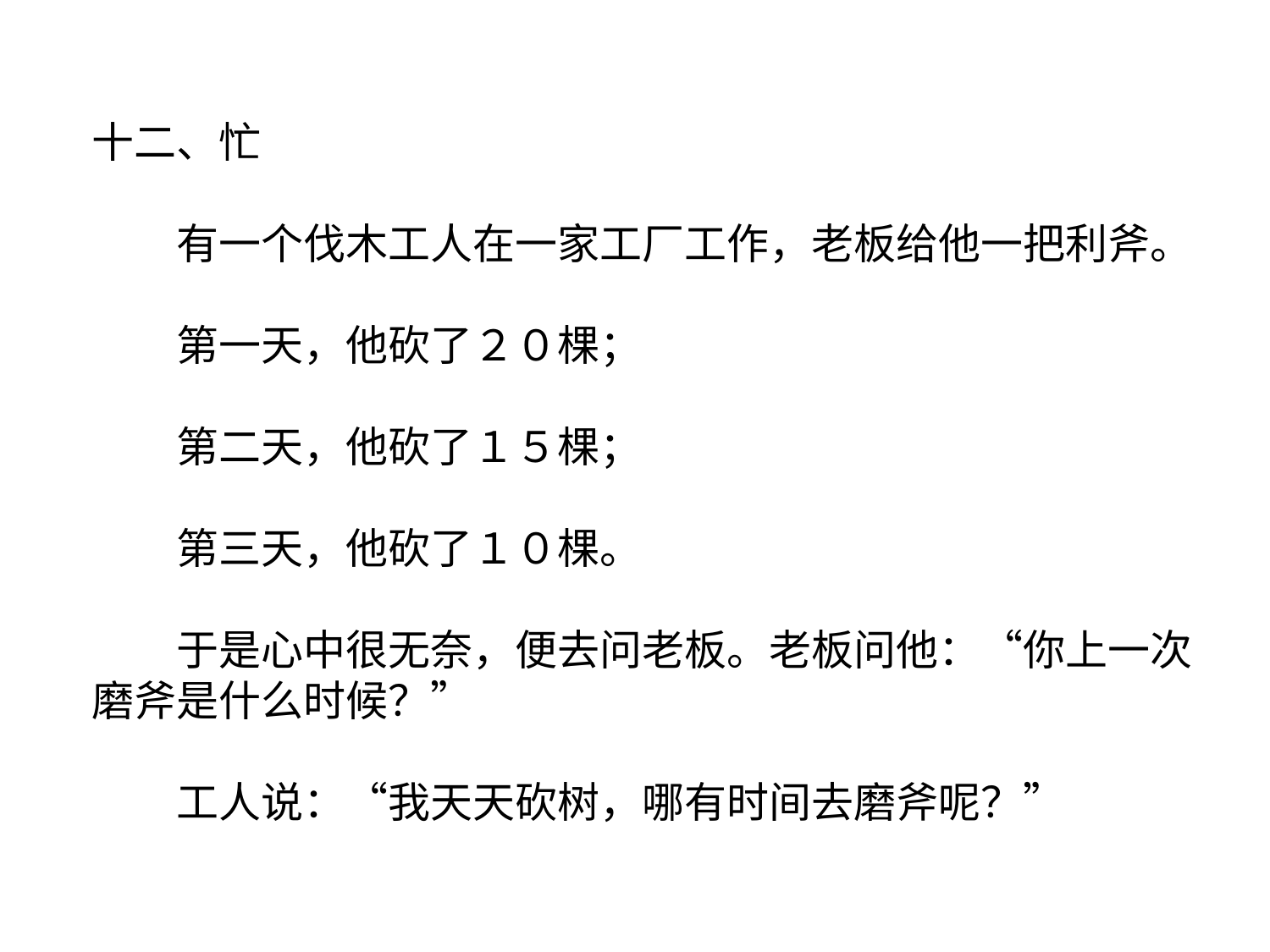

十二、忙
　　有一个伐木工人在一家工厂工作，老板给他一把利斧。
　　第一天，他砍了２０棵；
　　第二天，他砍了１５棵；
　　第三天，他砍了１０棵。
　　于是心中很无奈，便去问老板。老板问他：“你上一次磨斧是什么时候？”
　　工人说：“我天天砍树，哪有时间去磨斧呢？”